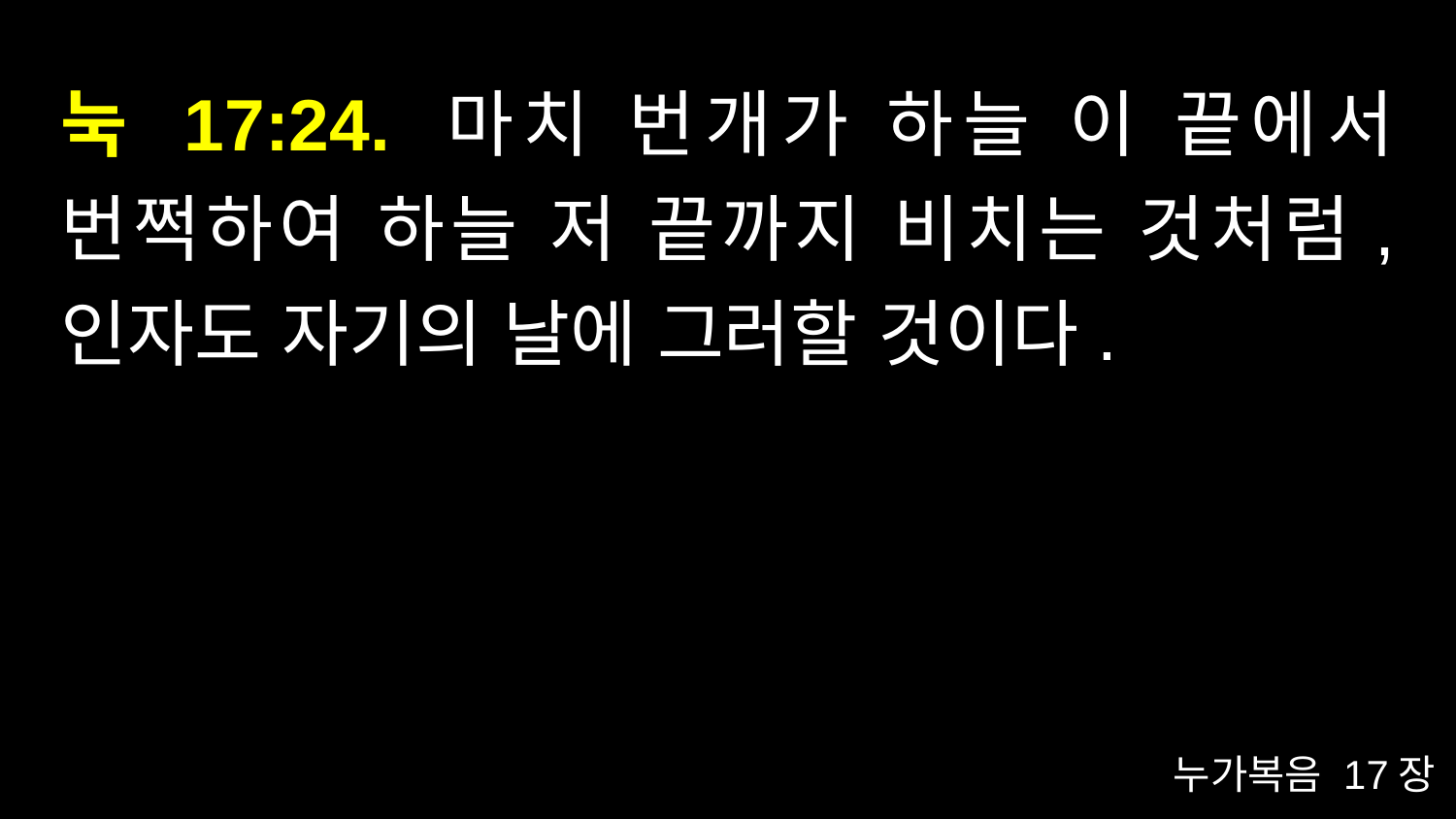

# 눅 17:24. 마치 번개가 하늘 이 끝에서 번쩍하여 하늘 저 끝까지 비치는 것처럼, 인자도 자기의 날에 그러할 것이다.
누가복음 17장